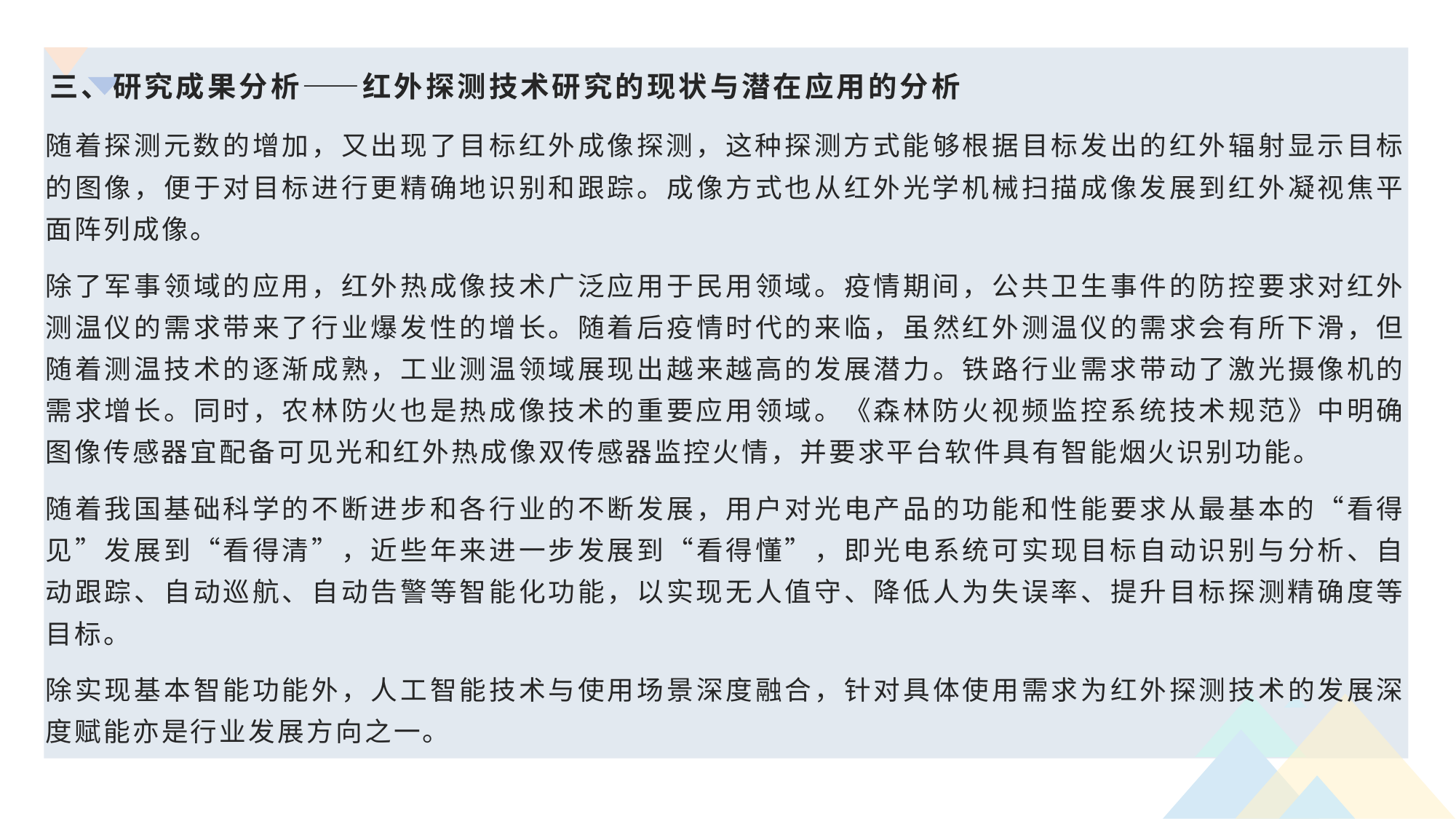

# 三、研究成果分析——红外探测技术研究的现状与潜在应用的分析
随着探测元数的增加，又出现了目标红外成像探测，这种探测方式能够根据目标发出的红外辐射显示目标的图像，便于对目标进行更精确地识别和跟踪。成像方式也从红外光学机械扫描成像发展到红外凝视焦平面阵列成像。
除了军事领域的应用，红外热成像技术广泛应用于民用领域。疫情期间，公共卫生事件的防控要求对红外测温仪的需求带来了行业爆发性的增长。随着后疫情时代的来临，虽然红外测温仪的需求会有所下滑，但随着测温技术的逐渐成熟，工业测温领域展现出越来越高的发展潜力。铁路行业需求带动了激光摄像机的需求增长。同时，农林防火也是热成像技术的重要应用领域。《森林防火视频监控系统技术规范》中明确图像传感器宜配备可见光和红外热成像双传感器监控火情，并要求平台软件具有智能烟火识别功能。
随着我国基础科学的不断进步和各行业的不断发展，用户对光电产品的功能和性能要求从最基本的“看得见”发展到“看得清”，近些年来进一步发展到“看得懂”，即光电系统可实现目标自动识别与分析、自动跟踪、自动巡航、自动告警等智能化功能，以实现无人值守、降低人为失误率、提升目标探测精确度等目标。
除实现基本智能功能外，人工智能技术与使用场景深度融合，针对具体使用需求为红外探测技术的发展深度赋能亦是行业发展方向之一。